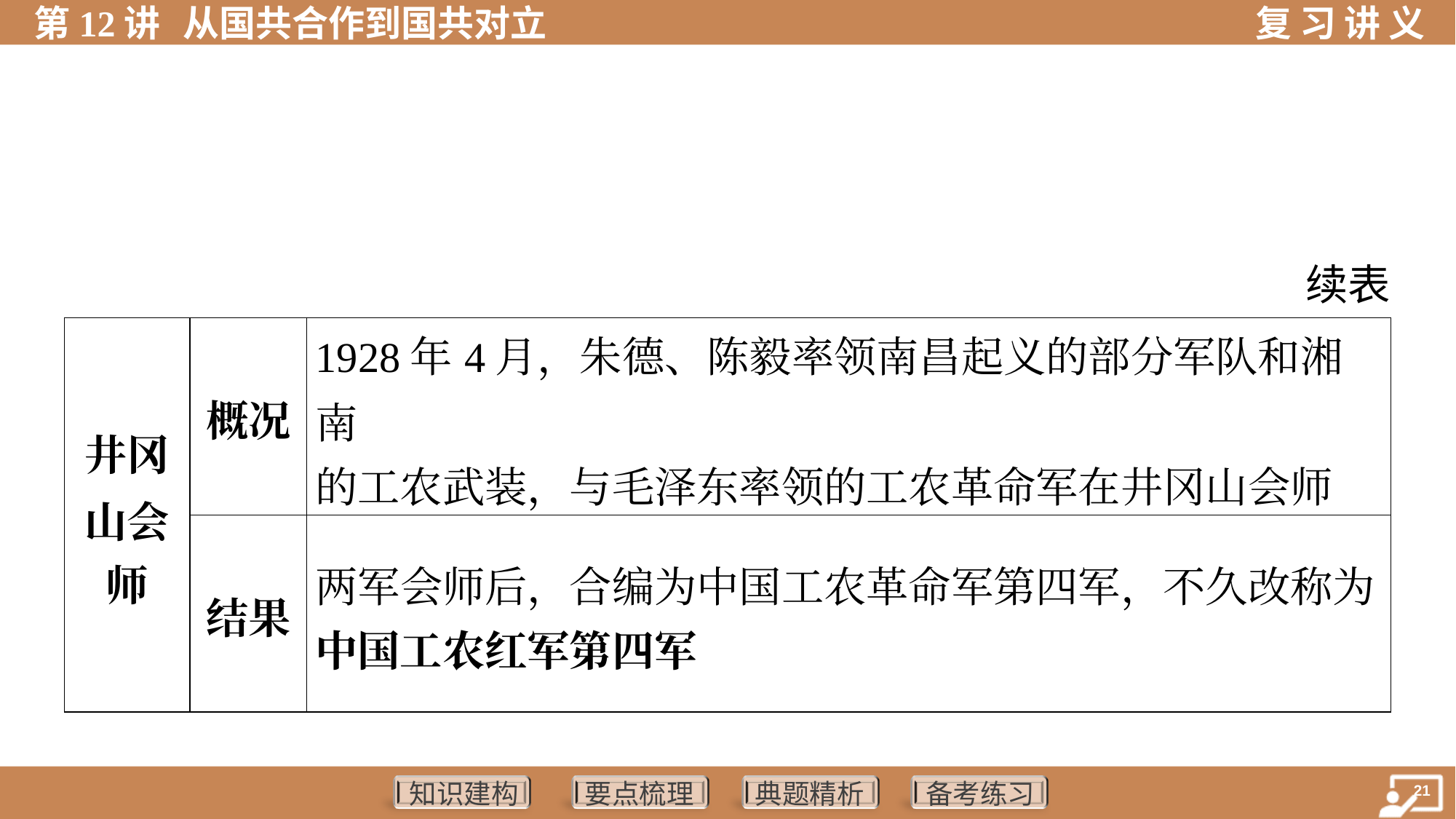

续表
| 井冈 山会 师 | 概况 | 1928年4月，朱德、陈毅率领南昌起义的部分军队和湘南 的工农武装，与毛泽东率领的工农革命军在井冈山会师 |  |  |
| --- | --- | --- | --- | --- |
|  | 结果 | 两军会师后，合编为中国工农革命军第四军，不久改称为 中国工农红军第四军 |  |  |